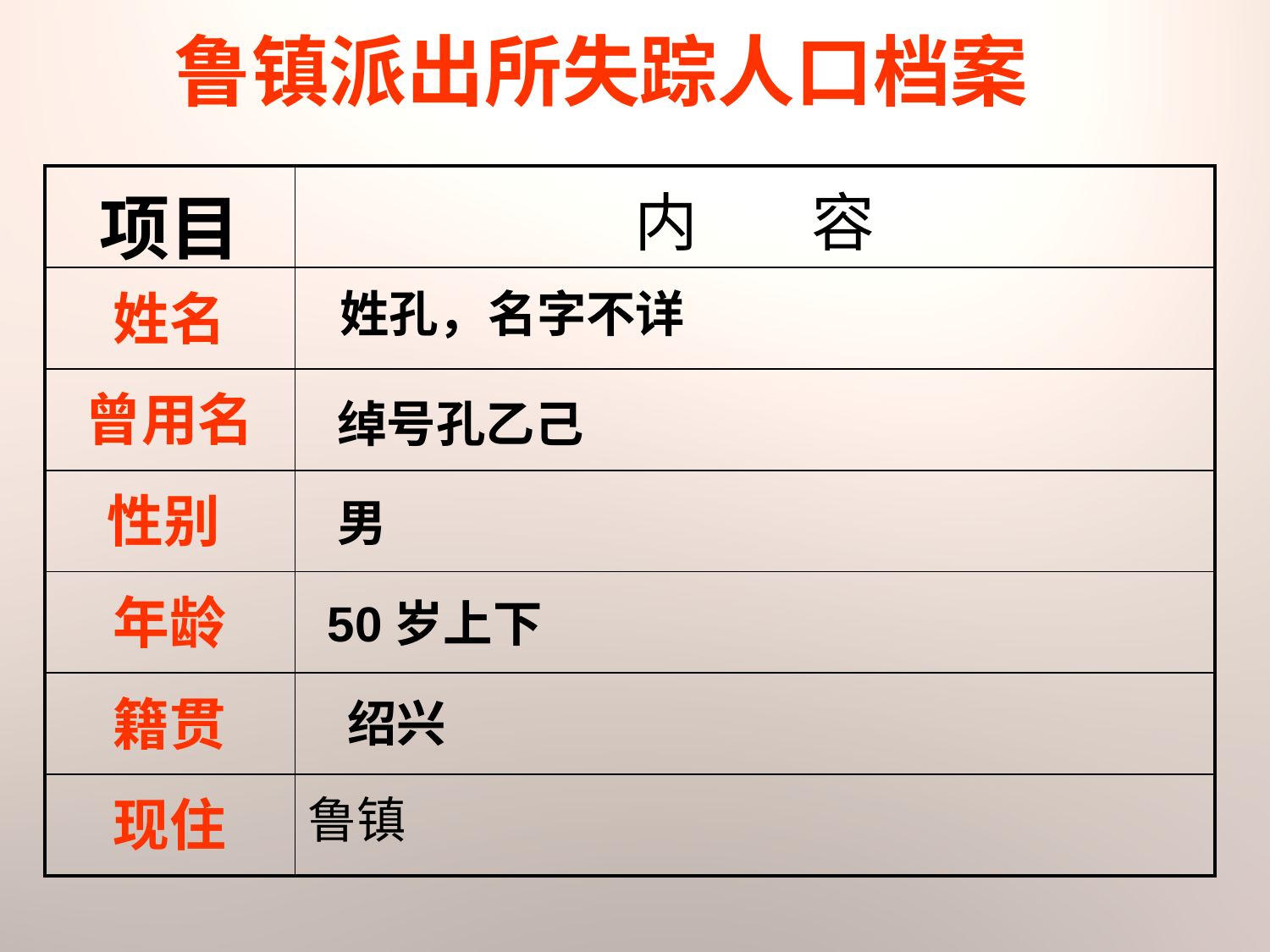

鲁镇派出所失踪人口档案
| 项目 | 内 容 |
| --- | --- |
| 姓名 |  |
| 曾用名 |  |
| 性别 |  |
| 年龄 |  |
| 籍贯 |  |
| 现住 | 鲁镇 |
姓孔，名字不详
绰号孔乙己
男
50岁上下
绍兴